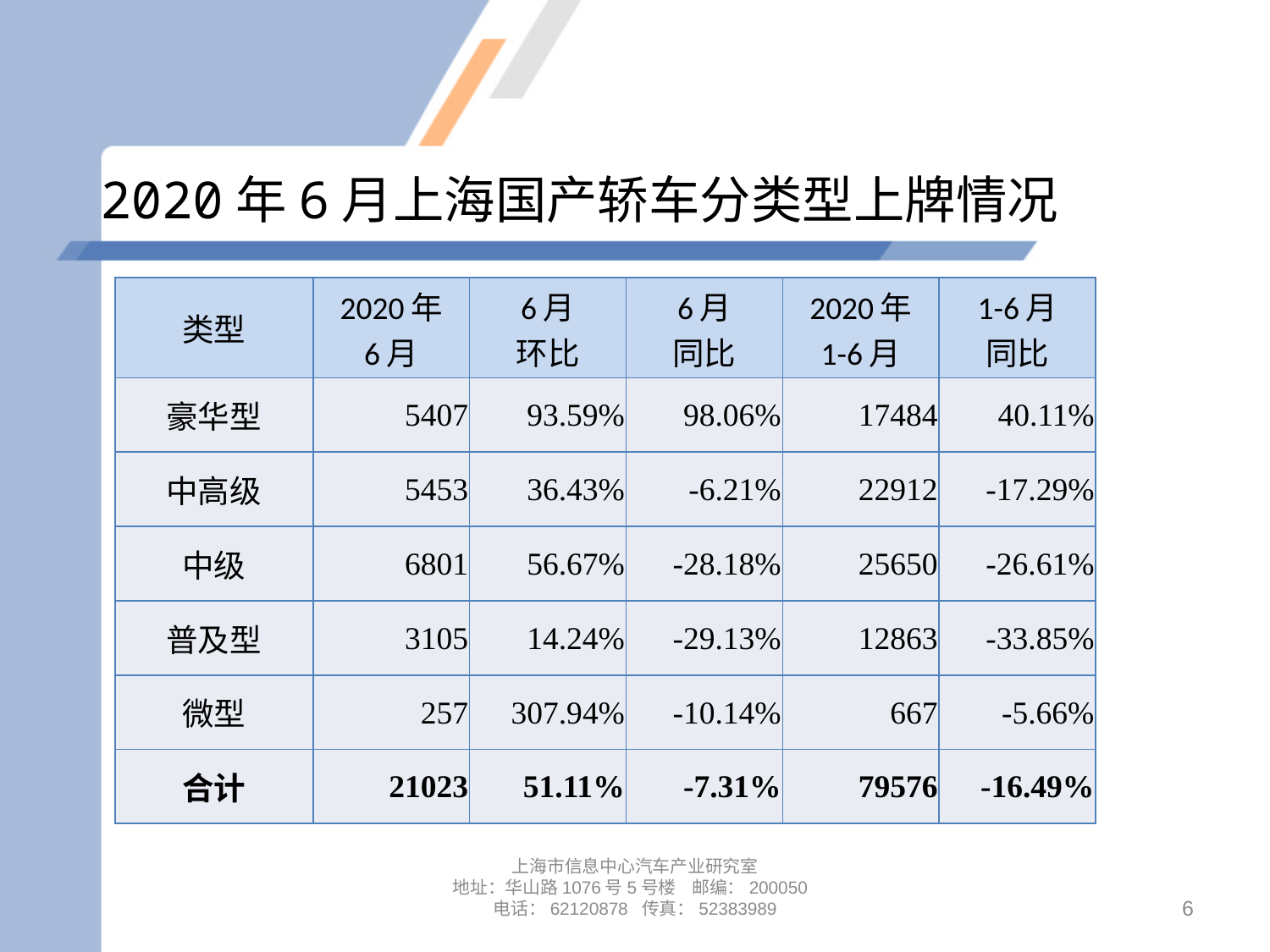

# 2020年6月上海国产轿车分类型上牌情况
| 类型 | 2020年 6月 | 6月 环比 | 6月 同比 | 2020年 1-6月 | 1-6月 同比 |
| --- | --- | --- | --- | --- | --- |
| 豪华型 | 5407 | 93.59% | 98.06% | 17484 | 40.11% |
| 中高级 | 5453 | 36.43% | -6.21% | 22912 | -17.29% |
| 中级 | 6801 | 56.67% | -28.18% | 25650 | -26.61% |
| 普及型 | 3105 | 14.24% | -29.13% | 12863 | -33.85% |
| 微型 | 257 | 307.94% | -10.14% | 667 | -5.66% |
| 合计 | 21023 | 51.11% | -7.31% | 79576 | -16.49% |
上海市信息中心汽车产业研究室
地址：华山路1076号5号楼    邮编：200050
电话：62120878  传真：52383989

6